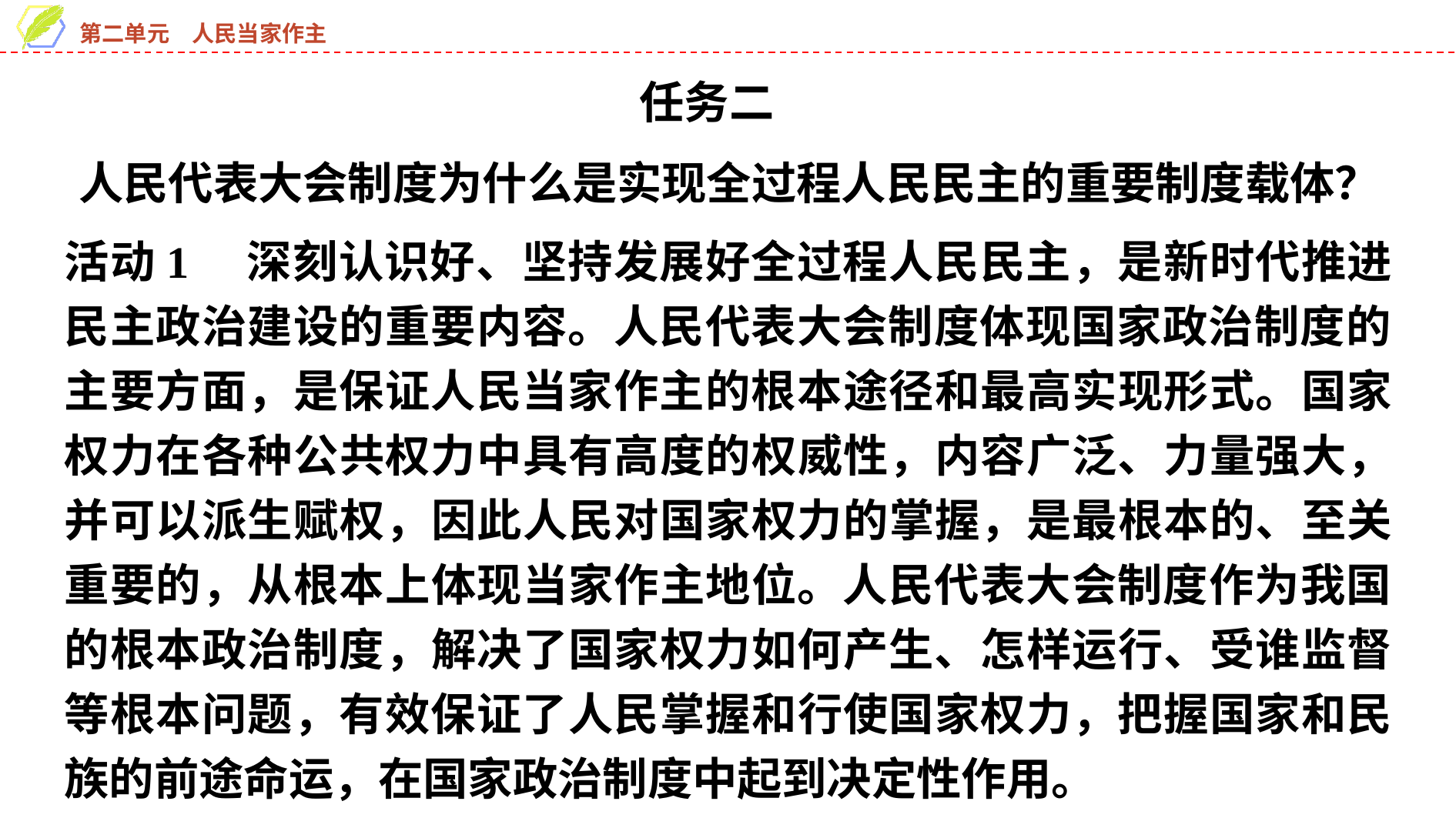

任务二
人民代表大会制度为什么是实现全过程人民民主的重要制度载体？
活动1　深刻认识好、坚持发展好全过程人民民主，是新时代推进民主政治建设的重要内容。人民代表大会制度体现国家政治制度的主要方面，是保证人民当家作主的根本途径和最高实现形式。国家权力在各种公共权力中具有高度的权威性，内容广泛、力量强大，并可以派生赋权，因此人民对国家权力的掌握，是最根本的、至关重要的，从根本上体现当家作主地位。人民代表大会制度作为我国的根本政治制度，解决了国家权力如何产生、怎样运行、受谁监督等根本问题，有效保证了人民掌握和行使国家权力，把握国家和民族的前途命运，在国家政治制度中起到决定性作用。